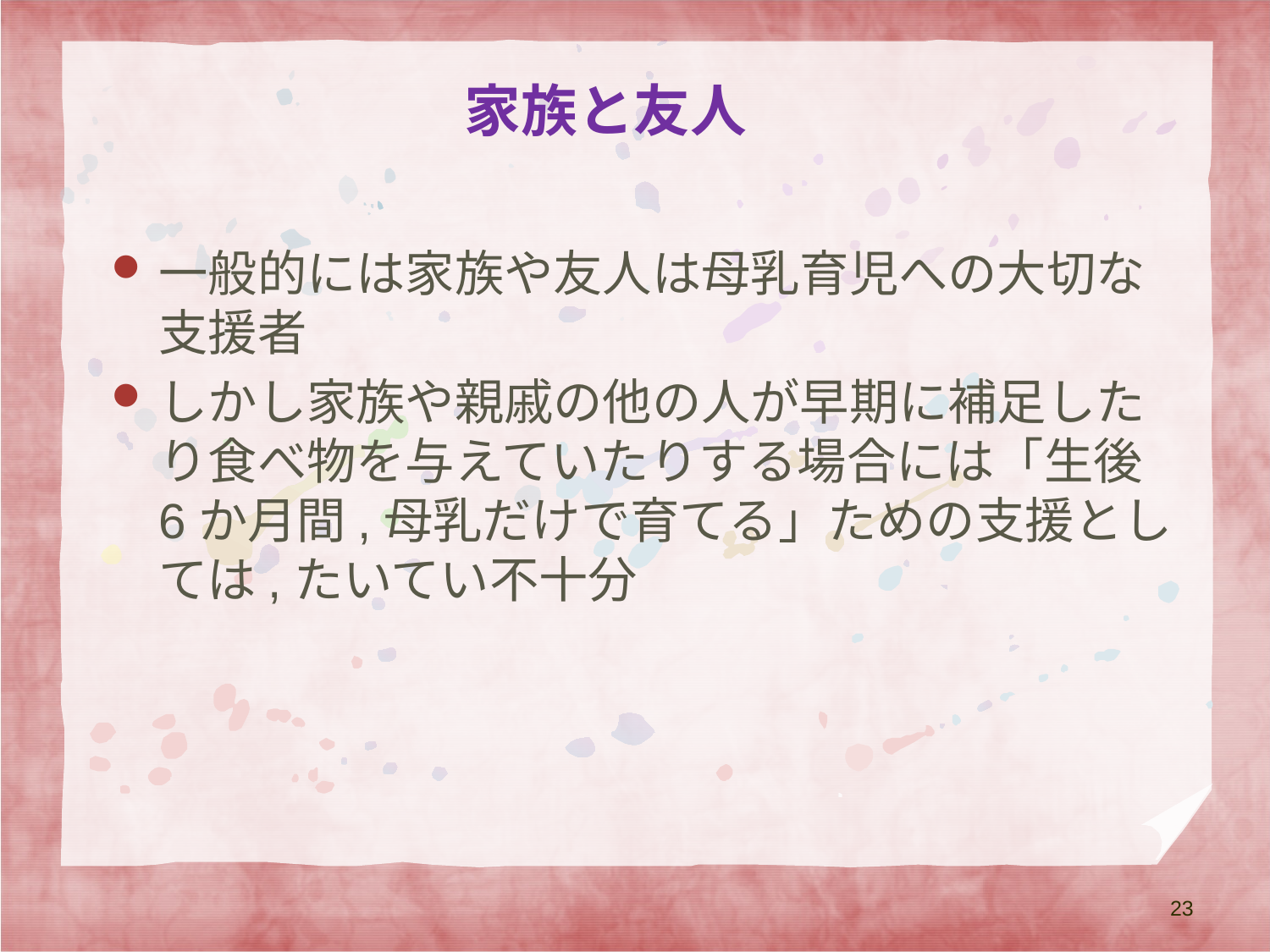

# 家族と友人
一般的には家族や友人は母乳育児への大切な支援者
しかし家族や親戚の他の人が早期に補足したり食べ物を与えていたりする場合には「生後6か月間,母乳だけで育てる」ための支援としては,たいてい不十分
23